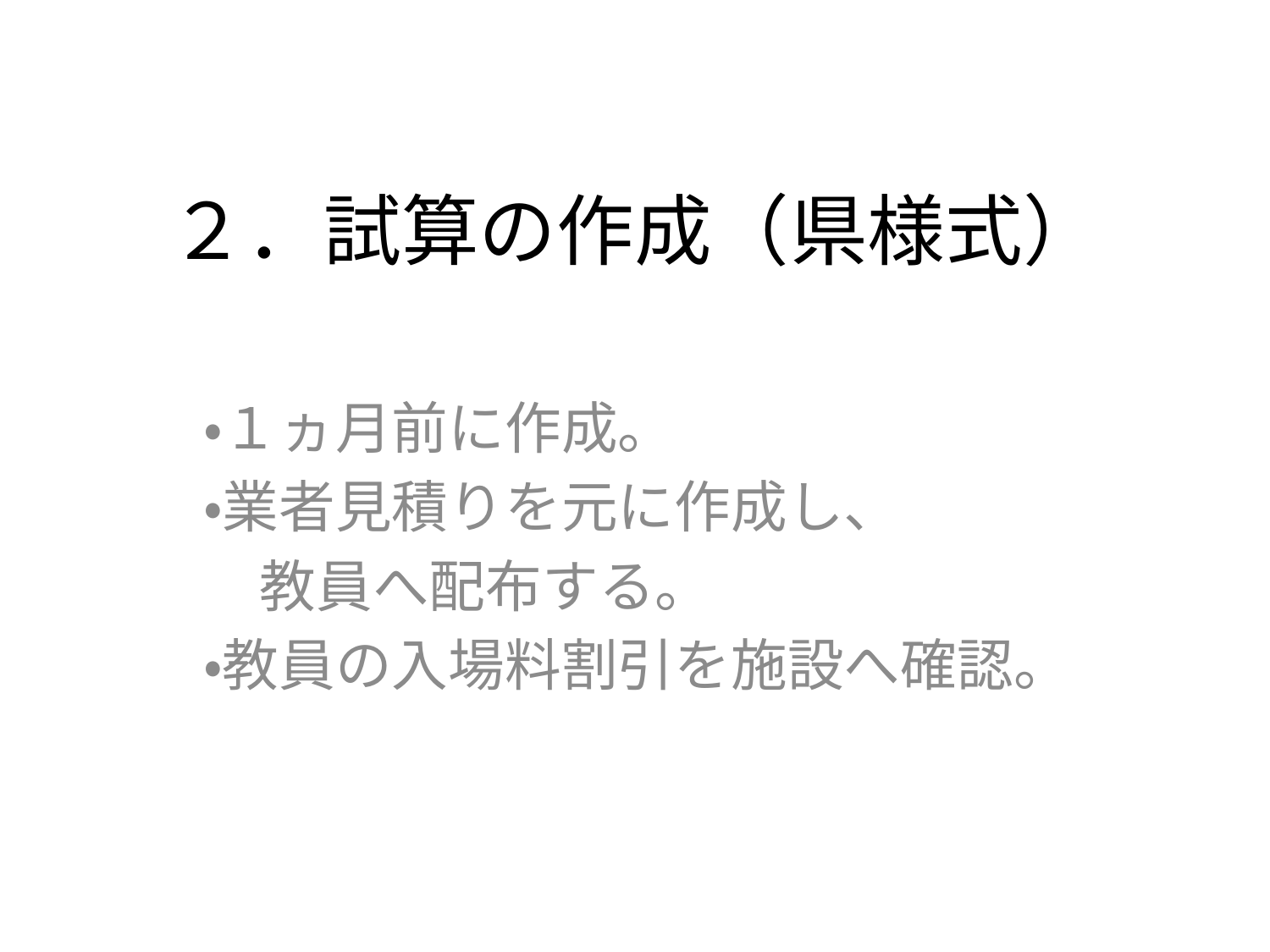

# ２．試算の作成（県様式）
・１ヵ月前に作成。
・業者見積りを元に作成し、
　教員へ配布する。
・教員の入場料割引を施設へ確認。